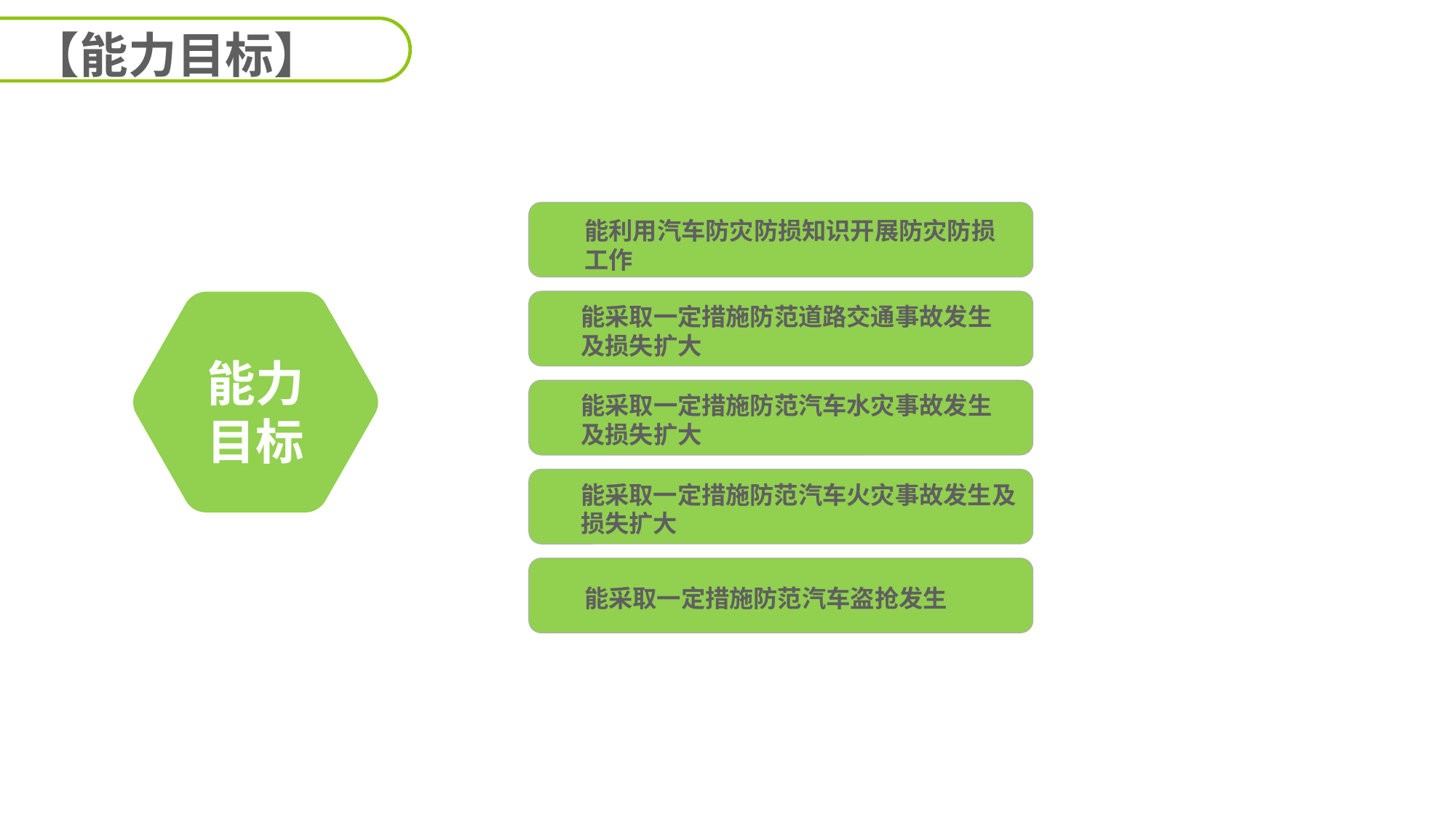

【能力目标】

能利用汽车防灾防损知识开展防灾防损工作

能采取一定措施防范道路交通事故发生及损失扩大
能力
目标

能采取一定措施防范汽车水灾事故发生及损失扩大

能采取一定措施防范汽车火灾事故发生及损失扩大

能采取一定措施防范汽车盗抢发生
延迟符